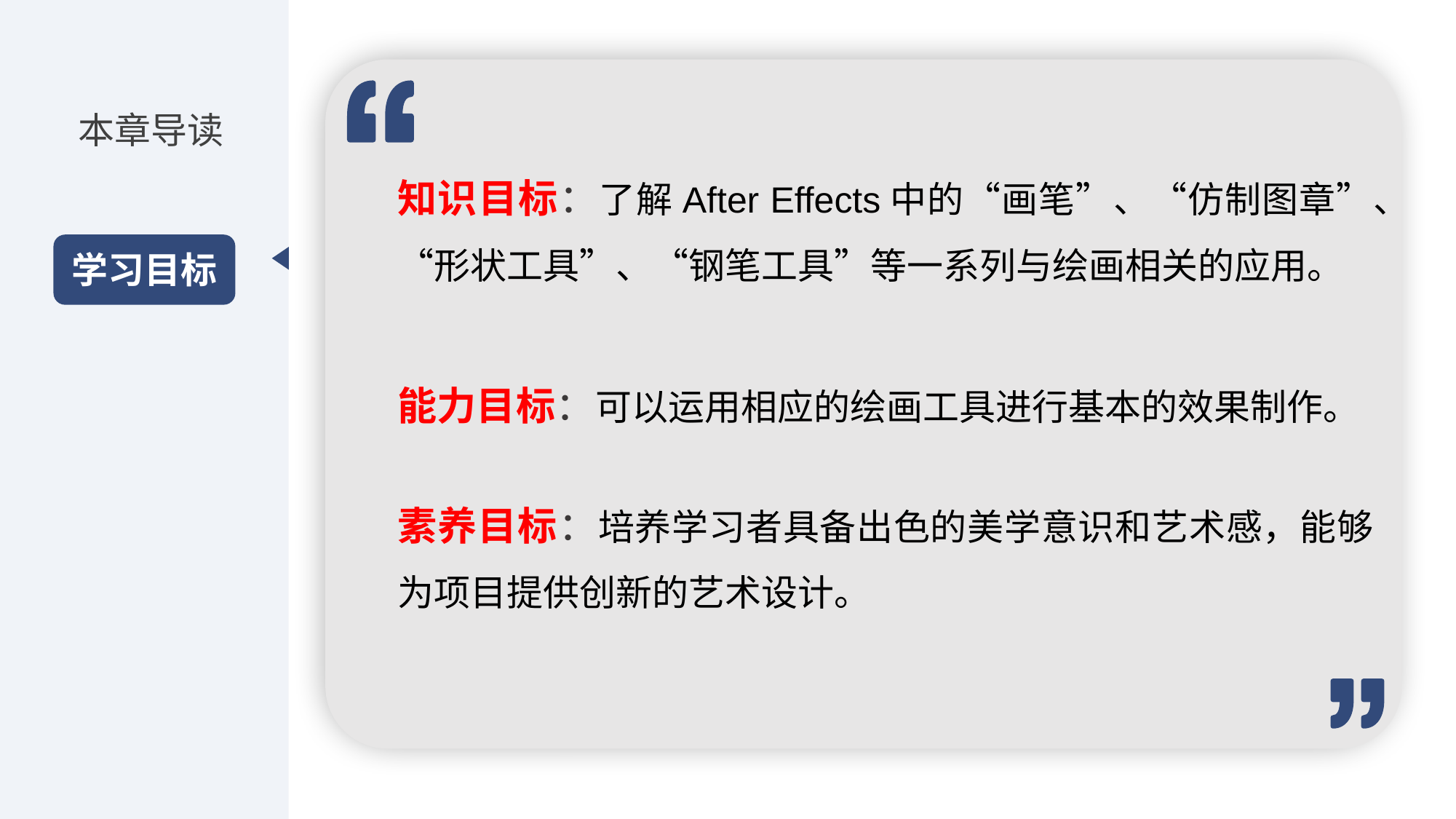

本章导读
知识目标：了解After Effects中的“画笔”、“仿制图章”、“形状工具”、“钢笔工具”等一系列与绘画相关的应用。

能力目标：可以运用相应的绘画工具进行基本的效果制作。

素养目标：培养学习者具备出色的美学意识和艺术感，能够为项目提供创新的艺术设计。

学习目标